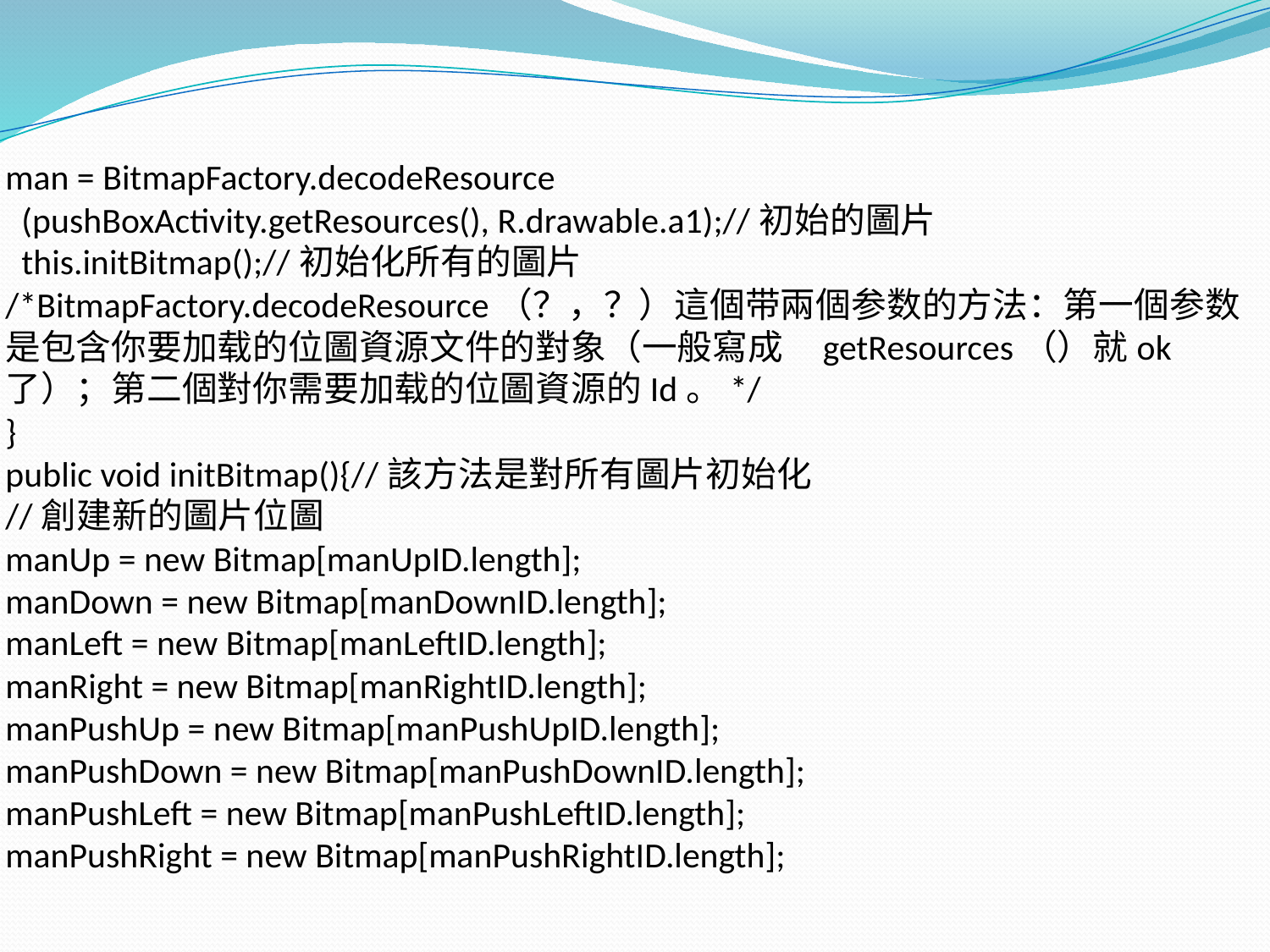

man = BitmapFactory.decodeResource
  (pushBoxActivity.getResources(), R.drawable.a1);//初始的圖片
  this.initBitmap();//初始化所有的圖片
/*BitmapFactory.decodeResource（？，？）這個带兩個参数的方法：第一個参数是包含你要加载的位圖資源文件的對象（一般寫成    getResources（）就ok了）；第二個對你需要加载的位圖資源的Id。*/
}
public void initBitmap(){//該方法是對所有圖片初始化
//創建新的圖片位圖
manUp = new Bitmap[manUpID.length];
manDown = new Bitmap[manDownID.length];
manLeft = new Bitmap[manLeftID.length];
manRight = new Bitmap[manRightID.length];
manPushUp = new Bitmap[manPushUpID.length];
manPushDown = new Bitmap[manPushDownID.length];
manPushLeft = new Bitmap[manPushLeftID.length];
manPushRight = new Bitmap[manPushRightID.length];